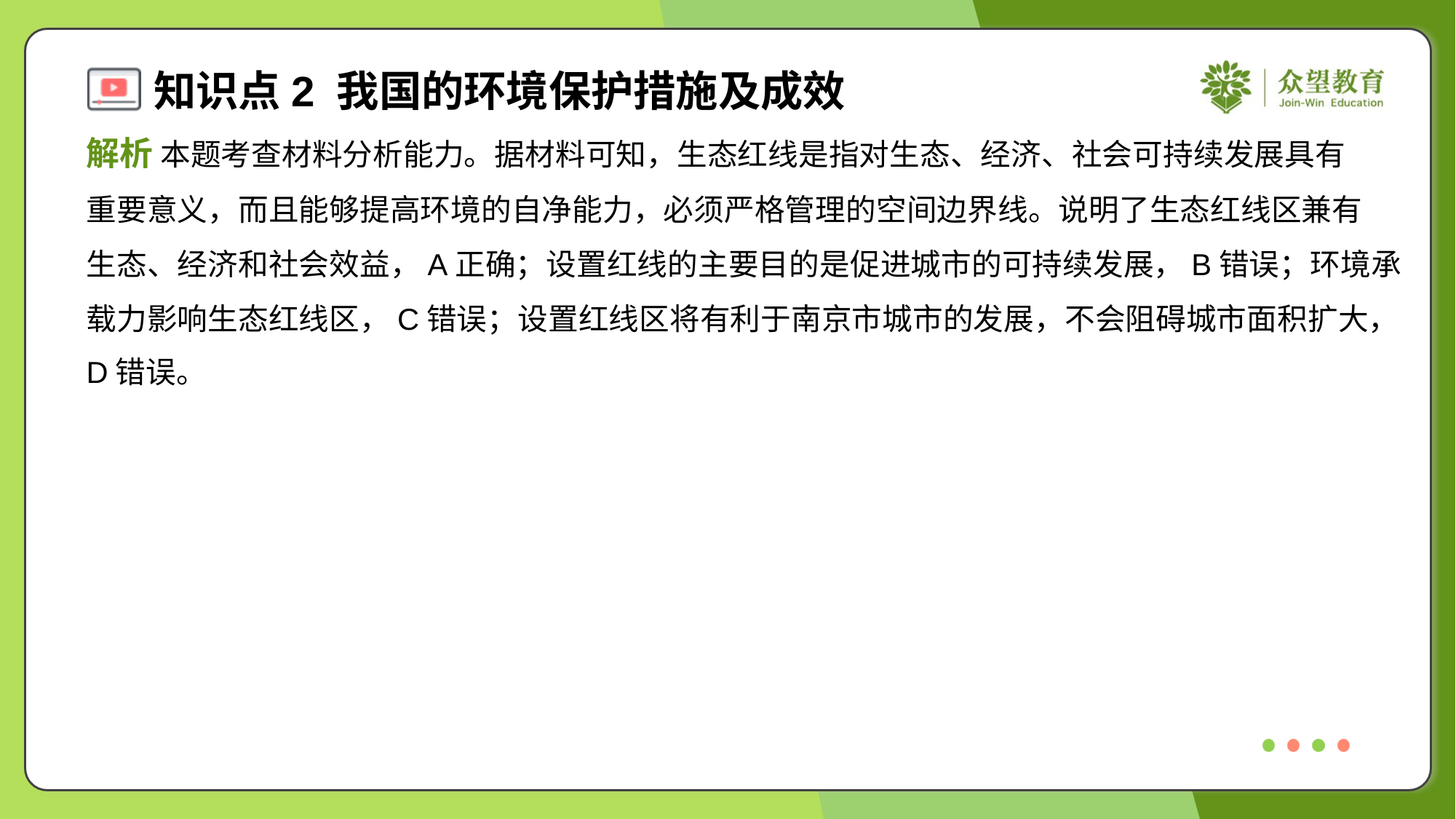

解析 本题考查材料分析能力。据材料可知，生态红线是指对生态、经济、社会可持续发展具有
重要意义，而且能够提高环境的自净能力，必须严格管理的空间边界线。说明了生态红线区兼有
生态、经济和社会效益，A正确；设置红线的主要目的是促进城市的可持续发展，B错误；环境承
载力影响生态红线区，C错误；设置红线区将有利于南京市城市的发展，不会阻碍城市面积扩大，
D错误。